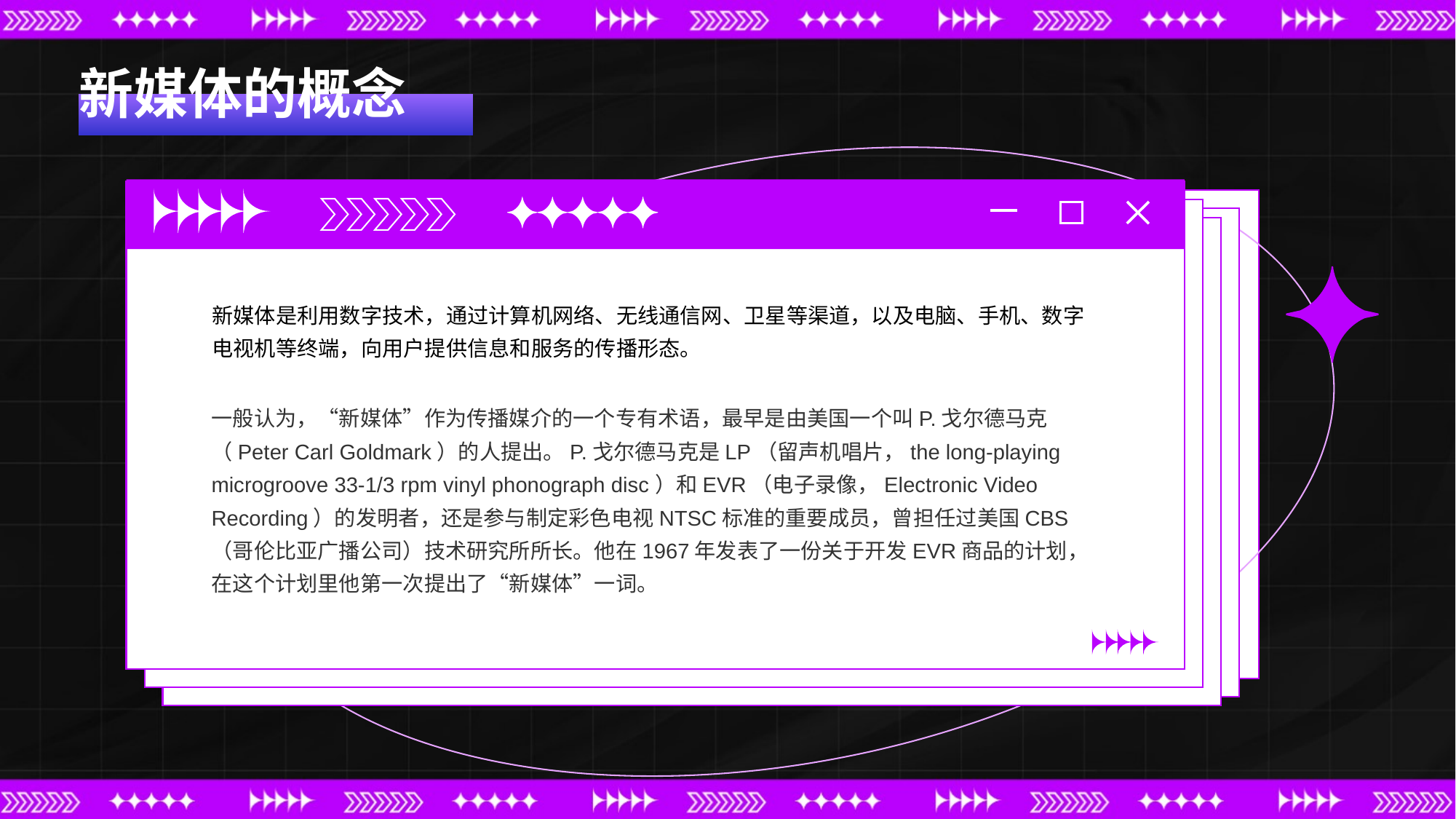

新媒体的概念

新媒体是利用数字技术，通过计算机网络、无线通信网、卫星等渠道，以及电脑、手机、数字电视机等终端，向用户提供信息和服务的传播形态。
一般认为，“新媒体”作为传播媒介的一个专有术语，最早是由美国一个叫P.戈尔德马克（Peter Carl Goldmark）的人提出。P.戈尔德马克是LP（留声机唱片，the long-playing microgroove 33-1/3 rpm vinyl phonograph disc）和EVR（电子录像，Electronic Video Recording）的发明者，还是参与制定彩色电视NTSC标准的重要成员，曾担任过美国CBS（哥伦比亚广播公司）技术研究所所长。他在1967年发表了一份关于开发EVR商品的计划，在这个计划里他第一次提出了“新媒体”一词。